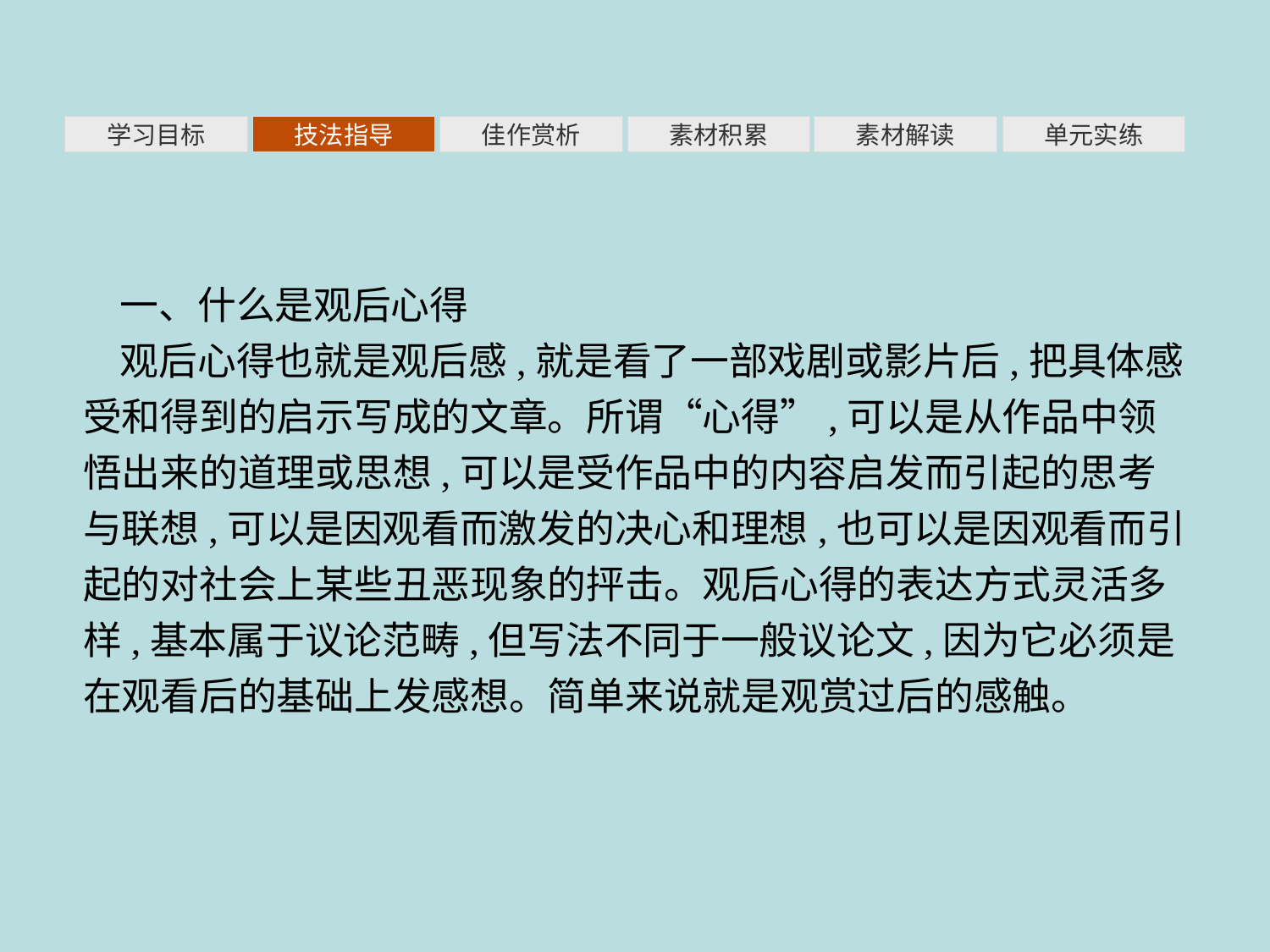

素材积累
学习目标
技法指导
佳作赏析
素材解读
单元实练
一、什么是观后心得
观后心得也就是观后感,就是看了一部戏剧或影片后,把具体感受和得到的启示写成的文章。所谓“心得”,可以是从作品中领悟出来的道理或思想,可以是受作品中的内容启发而引起的思考与联想,可以是因观看而激发的决心和理想,也可以是因观看而引起的对社会上某些丑恶现象的抨击。观后心得的表达方式灵活多样,基本属于议论范畴,但写法不同于一般议论文,因为它必须是在观看后的基础上发感想。简单来说就是观赏过后的感触。